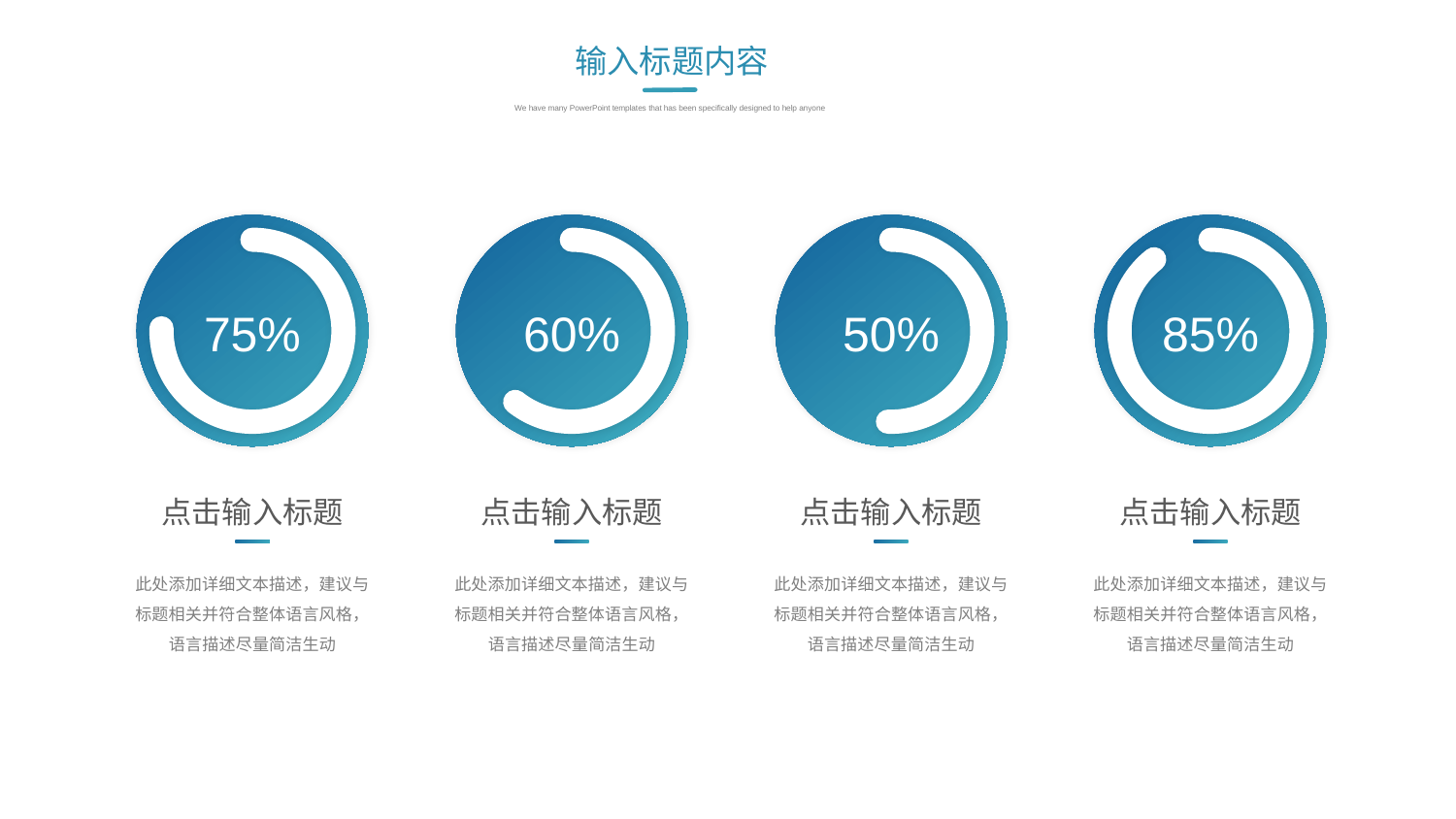

输入标题内容
We have many PowerPoint templates that has been specifically designed to help anyone

75%

60%

50%

85%
点击输入标题

此处添加详细文本描述，建议与标题相关并符合整体语言风格，语言描述尽量简洁生动
点击输入标题

此处添加详细文本描述，建议与标题相关并符合整体语言风格，语言描述尽量简洁生动

点击输入标题

此处添加详细文本描述，建议与标题相关并符合整体语言风格，语言描述尽量简洁生动
点击输入标题

此处添加详细文本描述，建议与标题相关并符合整体语言风格，语言描述尽量简洁生动